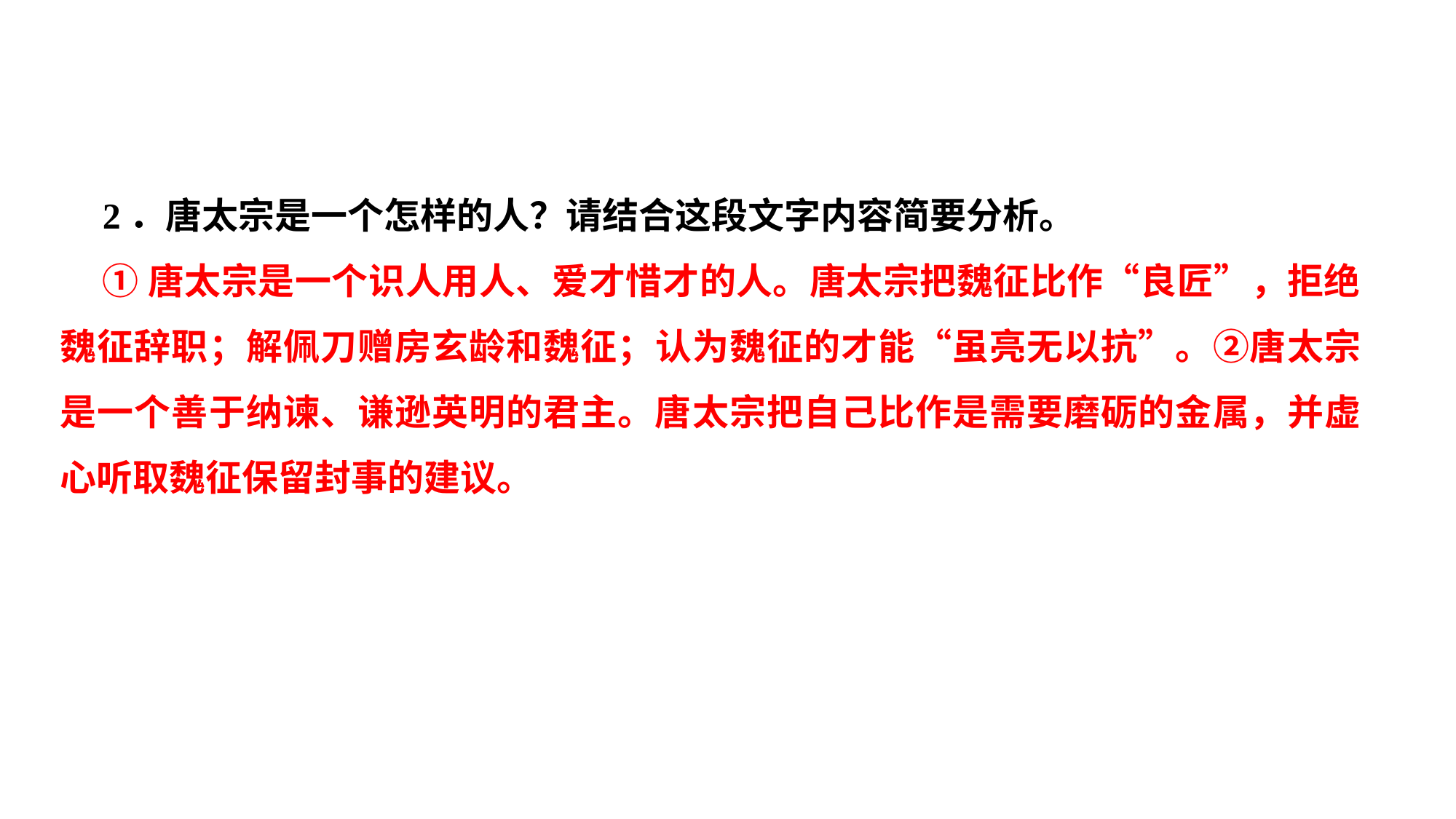

2．唐太宗是一个怎样的人？请结合这段文字内容简要分析。
①唐太宗是一个识人用人、爱才惜才的人。唐太宗把魏征比作“良匠”，拒绝魏征辞职；解佩刀赠房玄龄和魏征；认为魏征的才能“虽亮无以抗”。②唐太宗是一个善于纳谏、谦逊英明的君主。唐太宗把自己比作是需要磨砺的金属，并虚心听取魏征保留封事的建议。